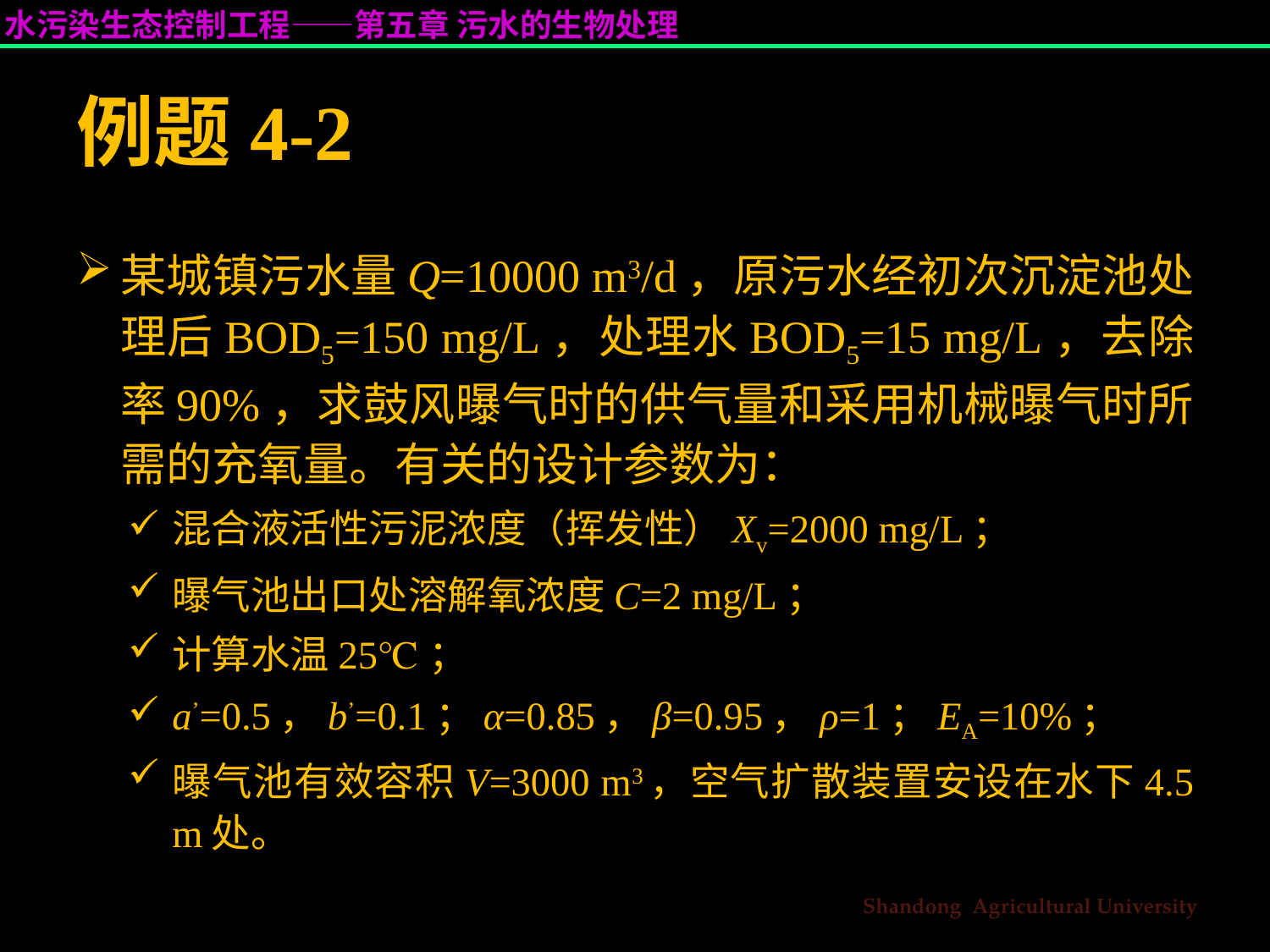

# 例题4-2
某城镇污水量Q=10000 m3/d，原污水经初次沉淀池处理后BOD5=150 mg/L，处理水BOD5=15 mg/L，去除率90%，求鼓风曝气时的供气量和采用机械曝气时所需的充氧量。有关的设计参数为：
混合液活性污泥浓度（挥发性）Xv=2000 mg/L；
曝气池出口处溶解氧浓度C=2 mg/L；
计算水温25℃；
a’=0.5，b’=0.1；α=0.85，β=0.95，ρ=1；EA=10%；
曝气池有效容积V=3000 m3，空气扩散装置安设在水下4.5 m处。